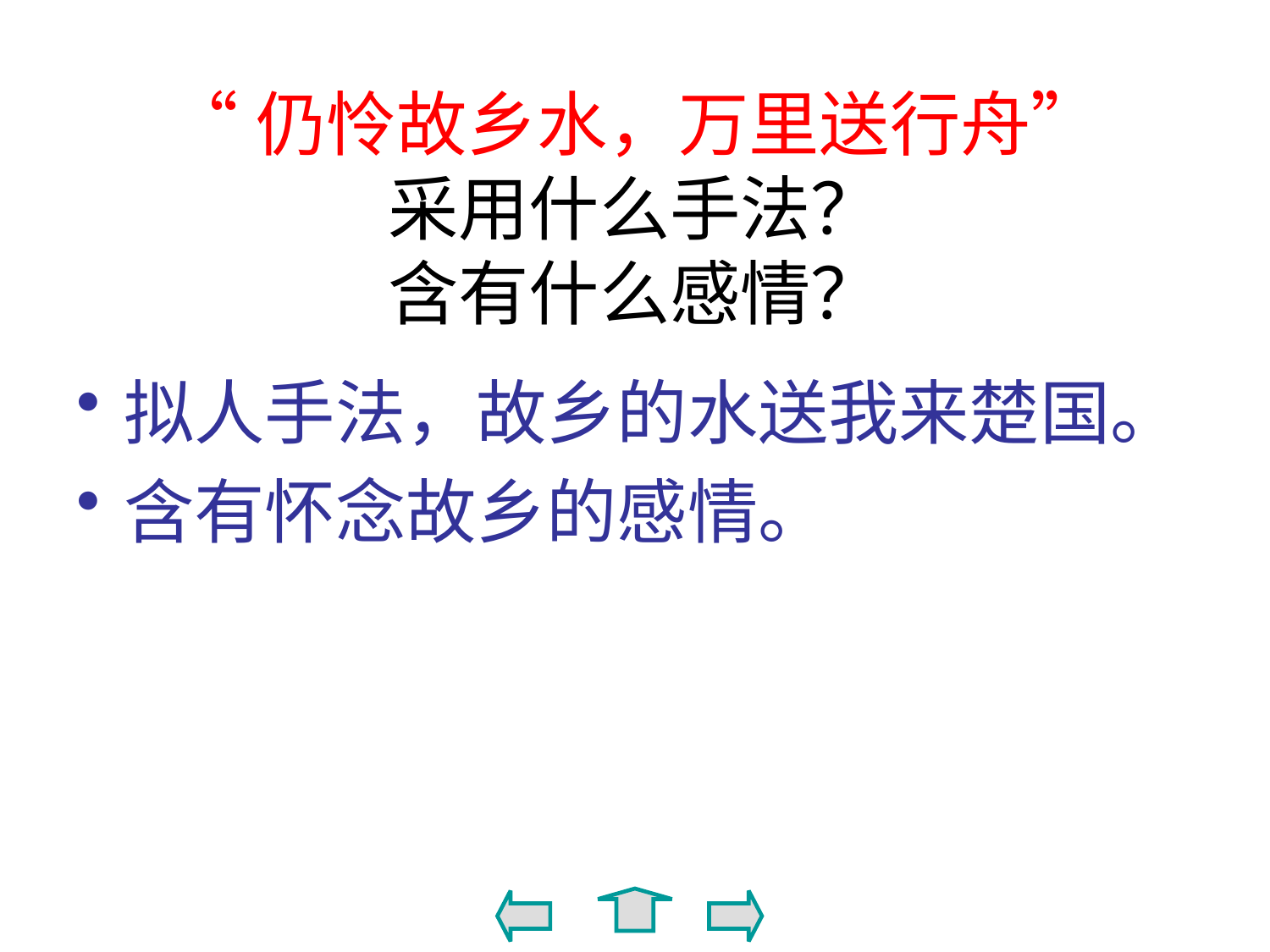

# “仍怜故乡水，万里送行舟” 采用什么手法？ 含有什么感情？
拟人手法，故乡的水送我来楚国。
含有怀念故乡的感情。